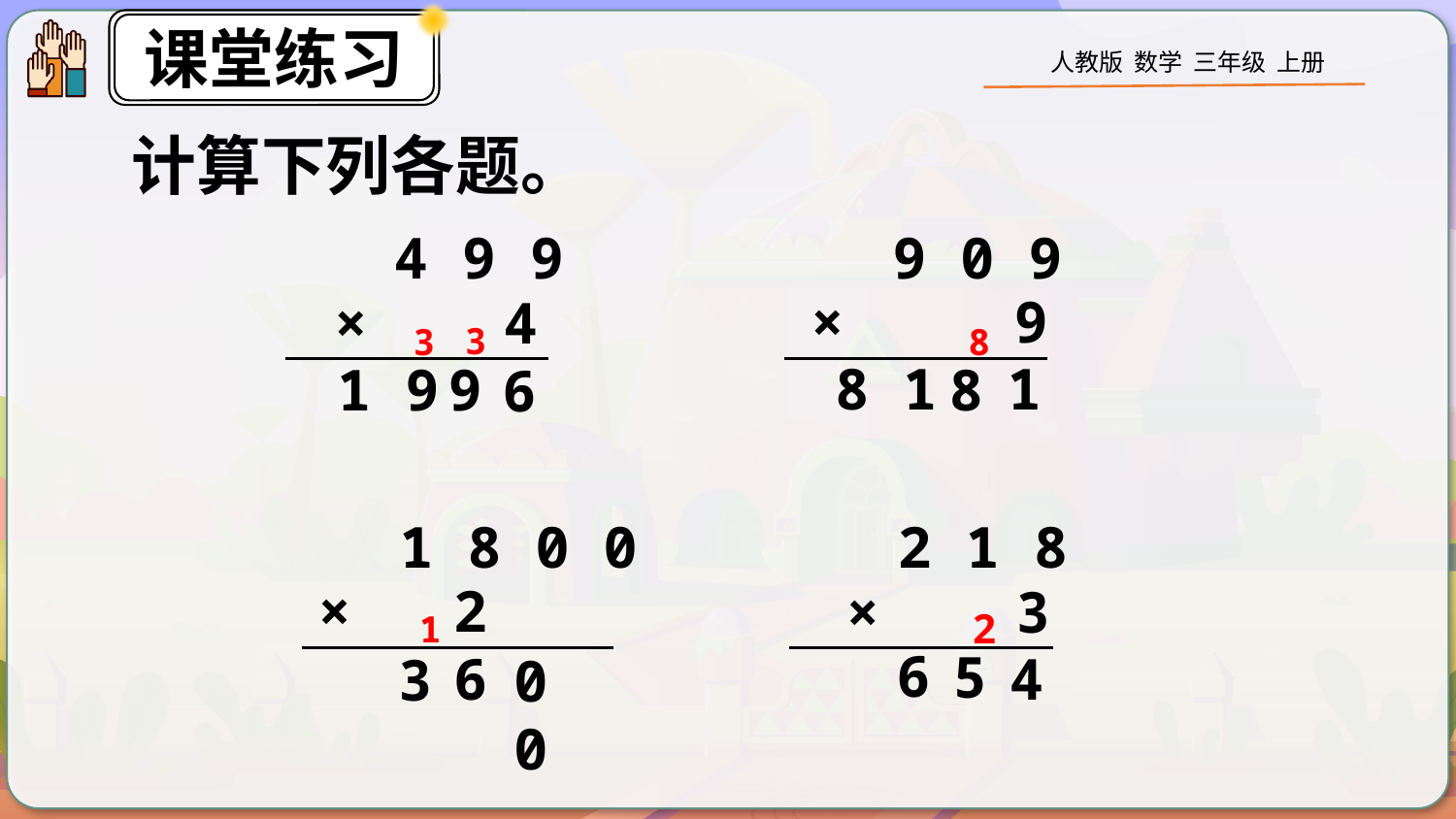

计算下列各题。
4 9 9
 ×    4
9 0 9
 ×     9
3
3
8
8 1
1
9
8
1 9
6
1 8 0 0
 ×   2
2 1 8
 ×    3
2
1
6
5
6
4
3
0 0